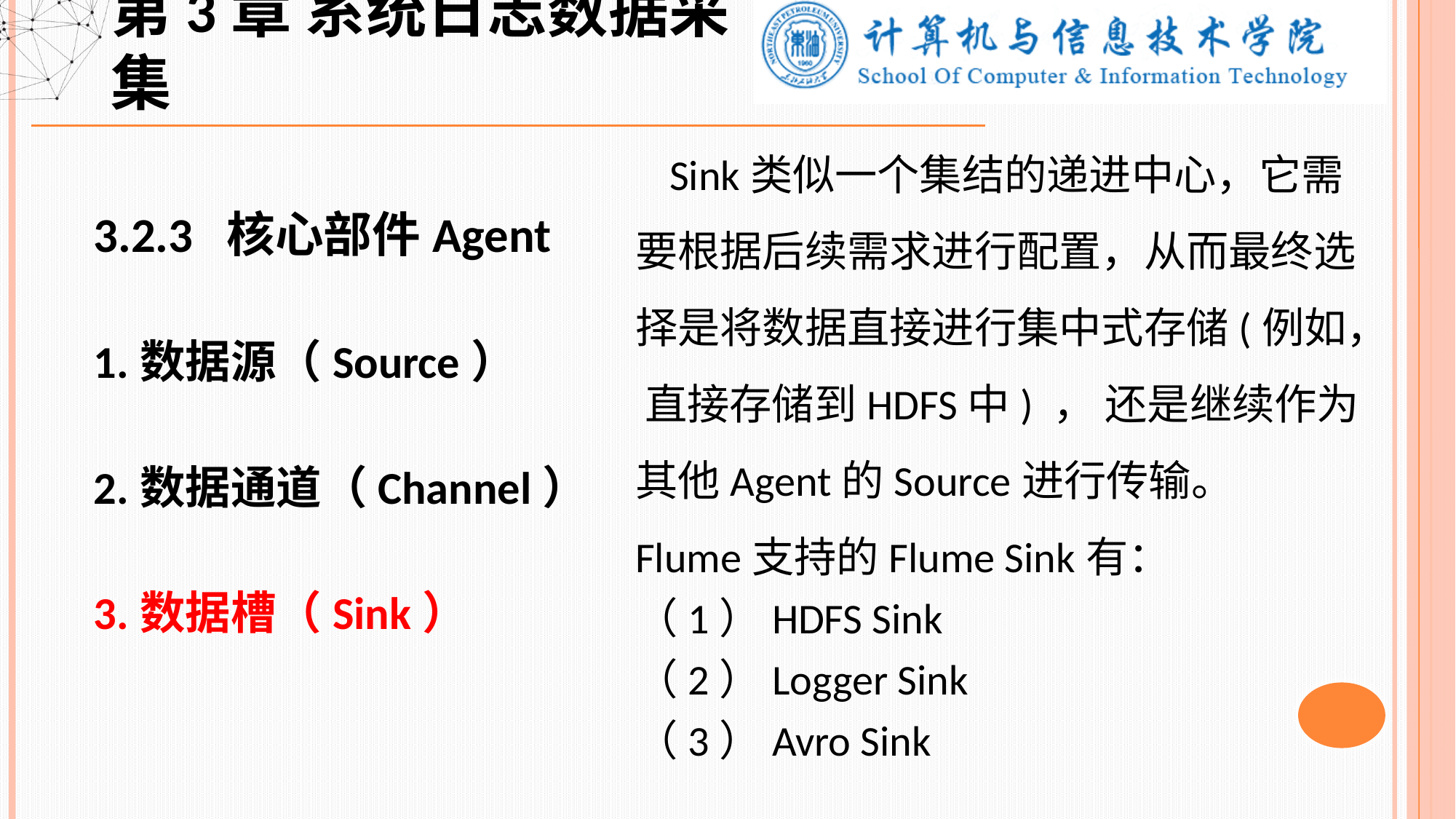

第3章 系统日志数据采集
    Sink类似一个集结的递进中心，它需要根据后续需求进行配置，从而最终选择是将数据直接进行集中式存储(例如， 直接存储到HDFS中) ， 还是继续作为其他Agent的Source进行传输。
Flume支持的Flume Sink有：
（1）HDFS Sink
（2）Logger Sink
（3）Avro Sink
3.2.3  核心部件Agent
1.数据源（Source）
2.数据通道（Channel）
3.数据槽（Sink）